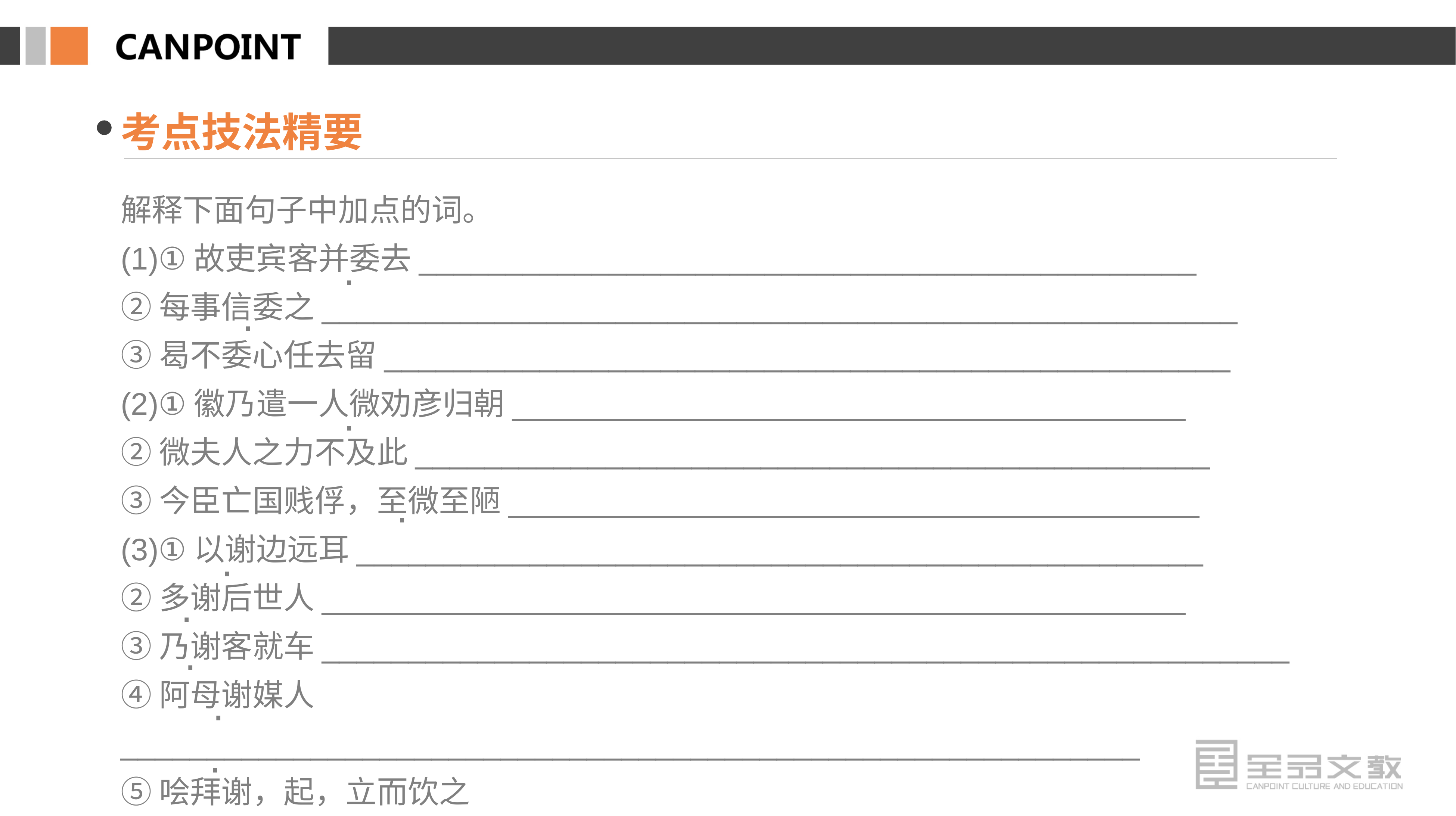

考点技法精要

解释下面句子中加点的词。
(1)①故吏宾客并委去_____________________________________________
②每事信委之_____________________________________________________
③曷不委心任去留_________________________________________________
(2)①徽乃遣一人微劝彦归朝_______________________________________
②微夫人之力不及此______________________________________________
③今臣亡国贱俘，至微至陋________________________________________
(3)①以谢边远耳_________________________________________________
②多谢后世人__________________________________________________
③乃谢客就车________________________________________________________
④阿母谢媒人___________________________________________________________
⑤哙拜谢，起，立而饮之__________________________________________________
·
·
·
·
·
·
·
·
·